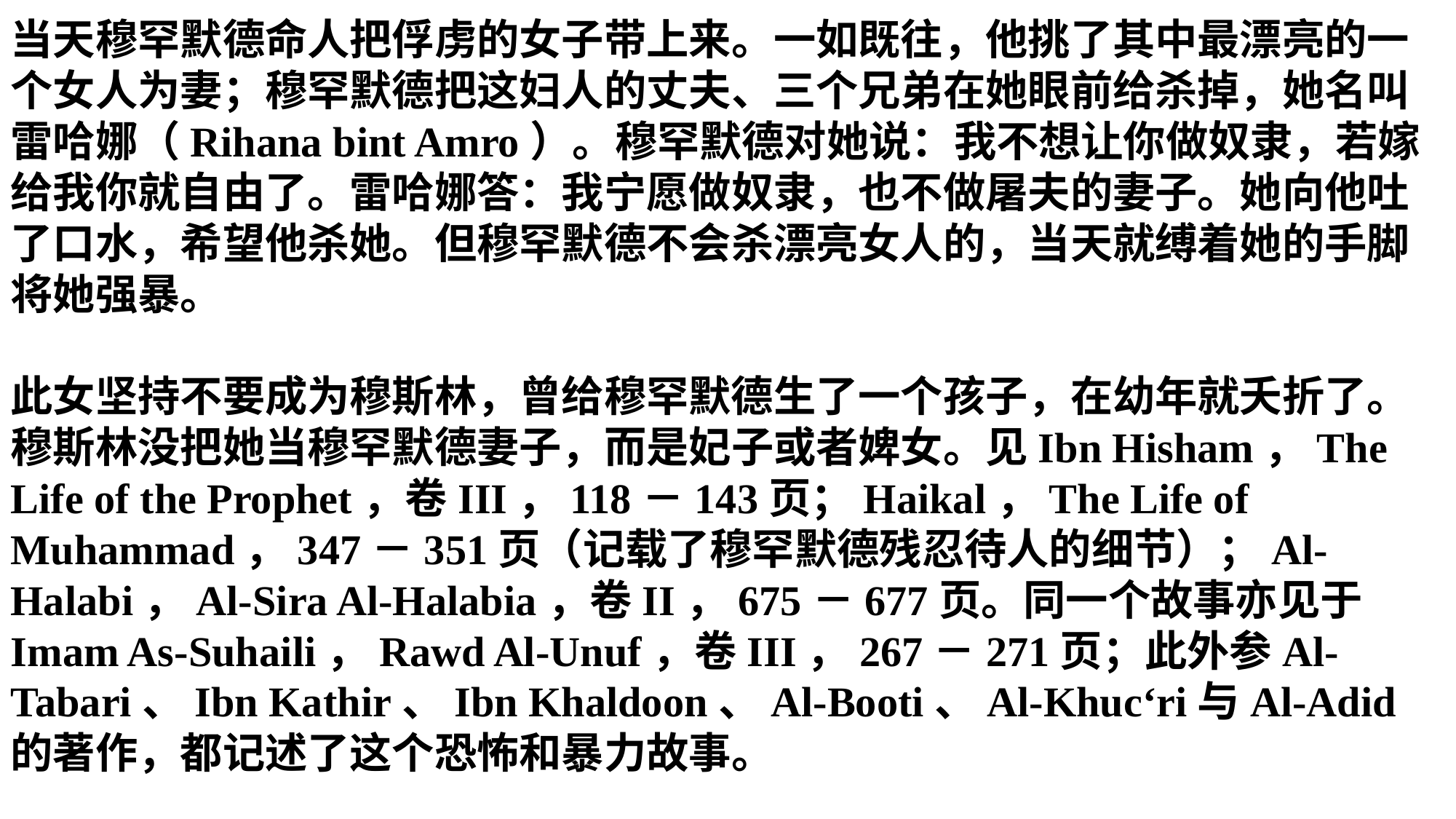

当天穆罕默德命人把俘虏的女子带上来。一如既往，他挑了其中最漂亮的一个女人为妻；穆罕默德把这妇人的丈夫、三个兄弟在她眼前给杀掉，她名叫雷哈娜（Rihana bint Amro）。穆罕默德对她说：我不想让你做奴隶，若嫁给我你就自由了。雷哈娜答：我宁愿做奴隶，也不做屠夫的妻子。她向他吐了口水，希望他杀她。但穆罕默德不会杀漂亮女人的，当天就缚着她的手脚将她强暴。

此女坚持不要成为穆斯林，曾给穆罕默德生了一个孩子，在幼年就夭折了。穆斯林没把她当穆罕默德妻子，而是妃子或者婢女。见Ibn Hisham，The Life of the Prophet，卷III，118－143页；Haikal，The Life of Muhammad，347－351页（记载了穆罕默德残忍待人的细节）；Al-Halabi，Al-Sira Al-Halabia，卷II，675－677页。同一个故事亦见于Imam As-Suhaili，Rawd Al-Unuf，卷III，267－271页；此外参Al-Tabari、Ibn Kathir、Ibn Khaldoon、Al-Booti、Al-Khuc‘ri与Al-Adid的著作，都记述了这个恐怖和暴力故事。